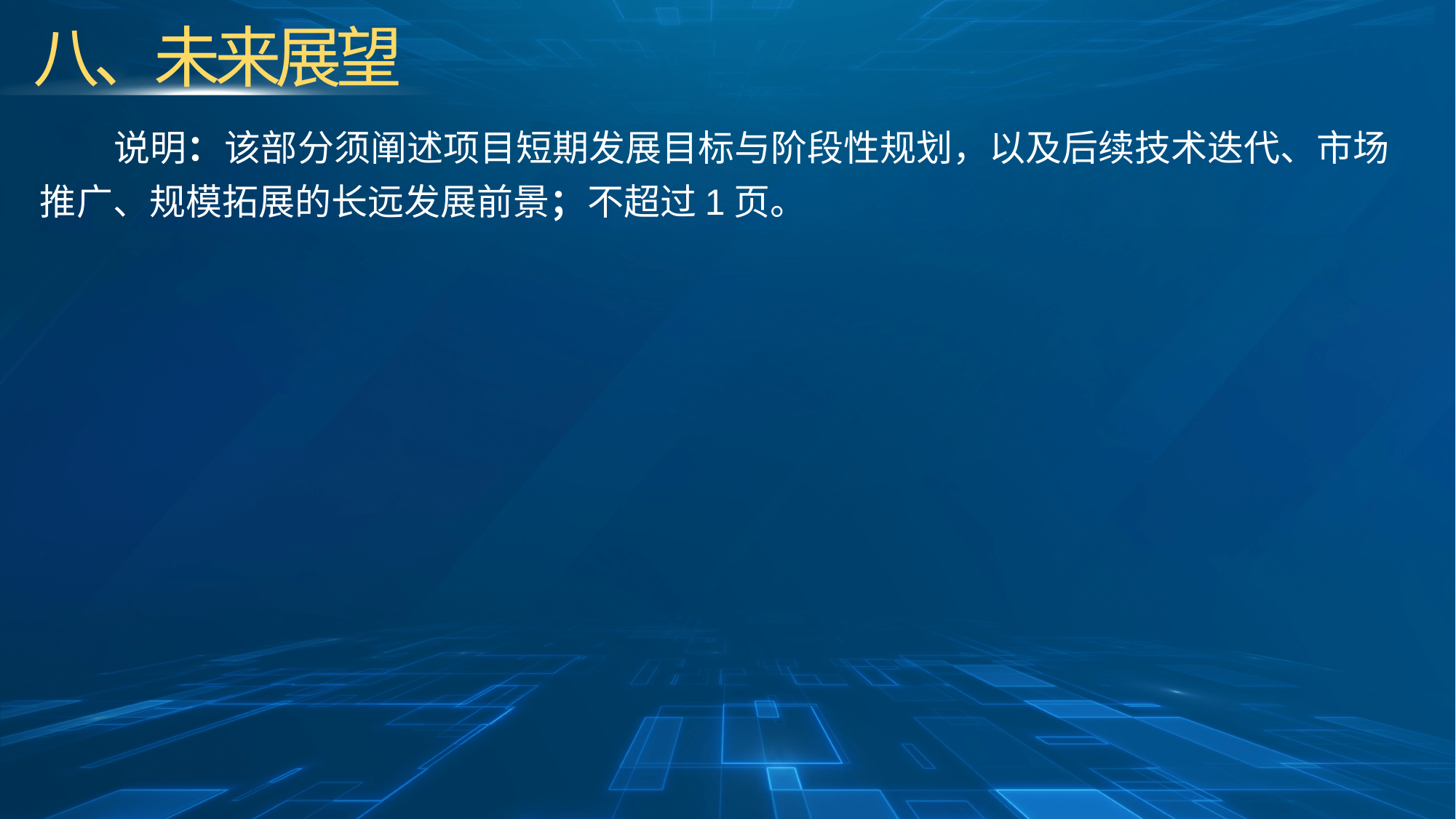

八、未来展望
        说明：该部分须阐述项目短期发展目标与阶段性规划，以及后续技术迭代、市场
推广、规模拓展的长远发展前景；不超过1页。